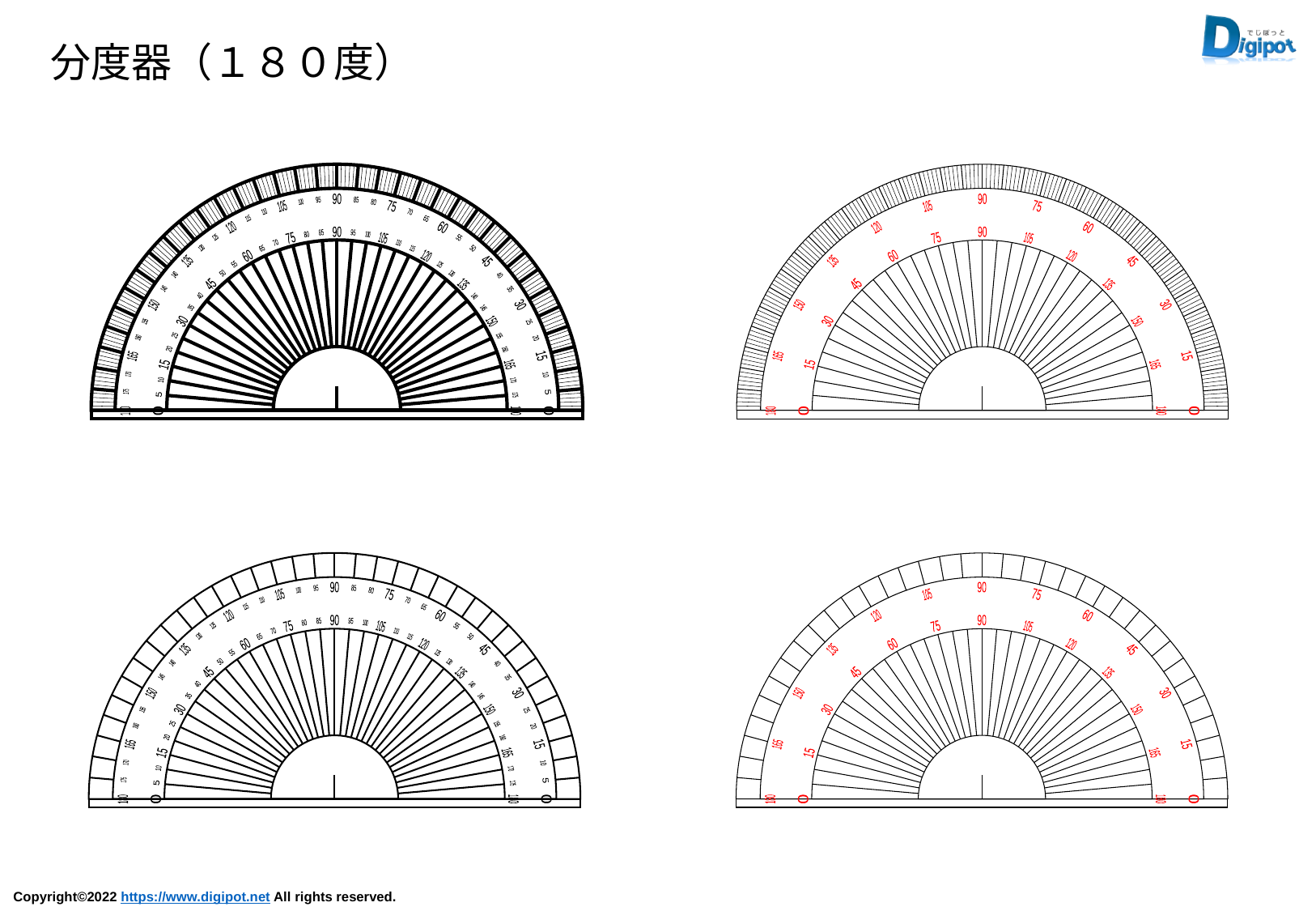

分度器（１８０度）

90
95
85
100
80
110
70
115
65
85
95
80
100
125
55
70
110
130
65
50
115
55
125
50
130
140
40
145
35
40
140
35
145
155
25
25
155
160
20
20
160
170
10
10
170
175
5
5
175
105
75
120
60
90
75
105
60
120
45
135
135
45
30
150
150
30
15
165
165
15
180
0
180
0

90
105
75
120
60
90
75
105
60
120
135
45
45
135
150
30
30
150
165
15
15
165
180
0
180
0

90
95
85
100
80
110
70
115
65
85
95
80
100
125
55
70
110
130
65
50
115
55
125
50
130
140
40
145
35
40
140
35
145
155
25
25
155
160
20
20
160
170
10
10
170
175
5
5
175
105
75
120
60
90
75
105
60
120
45
135
135
45
30
150
150
30
15
165
165
15
180
0
180
0

90
105
75
120
60
90
75
105
60
120
45
135
135
45
30
150
150
30
15
165
165
15
180
0
180
0